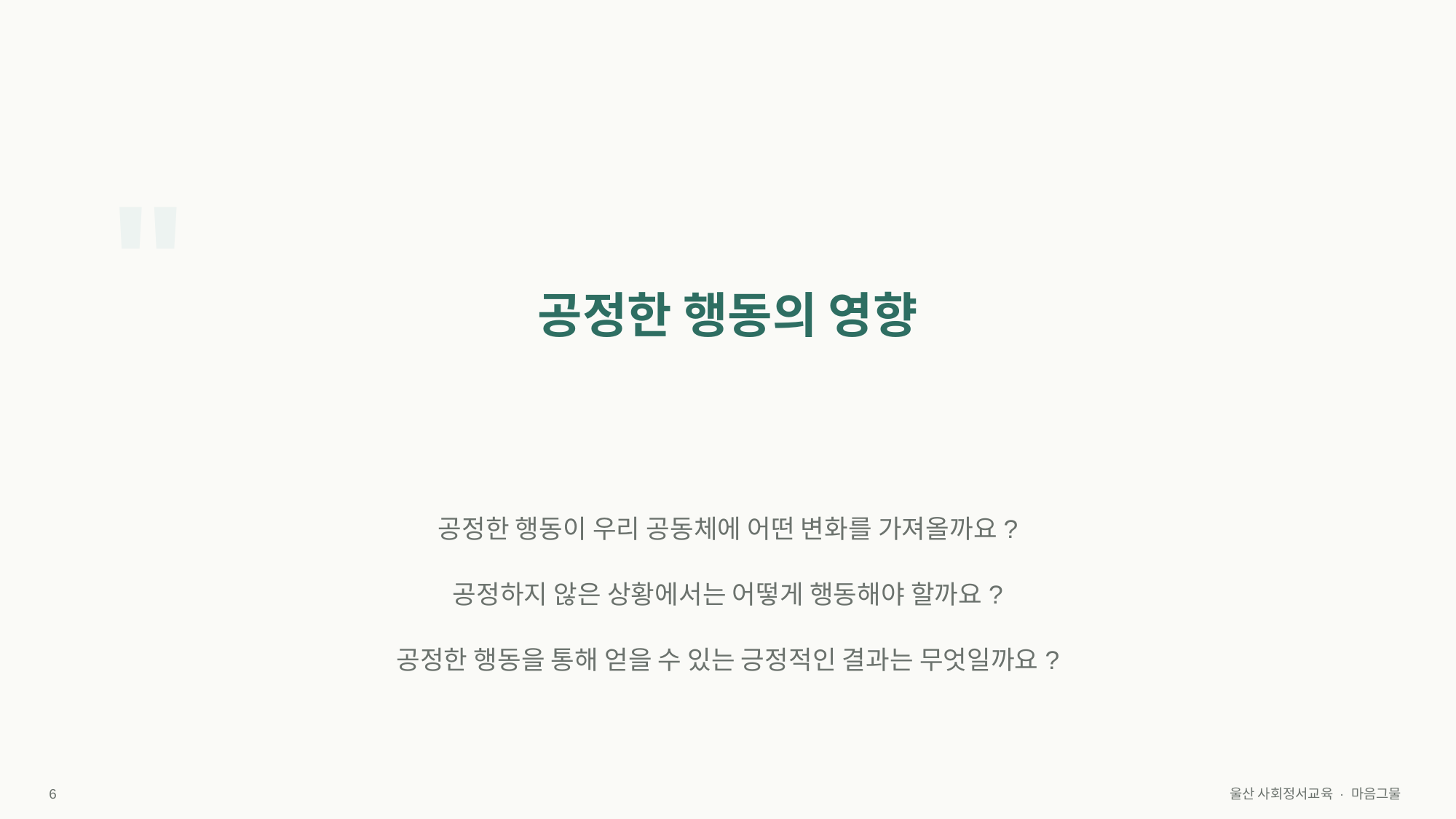

"
공정한 행동의 영향
공정한 행동이 우리 공동체에 어떤 변화를 가져올까요?
공정하지 않은 상황에서는 어떻게 행동해야 할까요?
공정한 행동을 통해 얻을 수 있는 긍정적인 결과는 무엇일까요?
6
울산 사회정서교육 · 마음그물